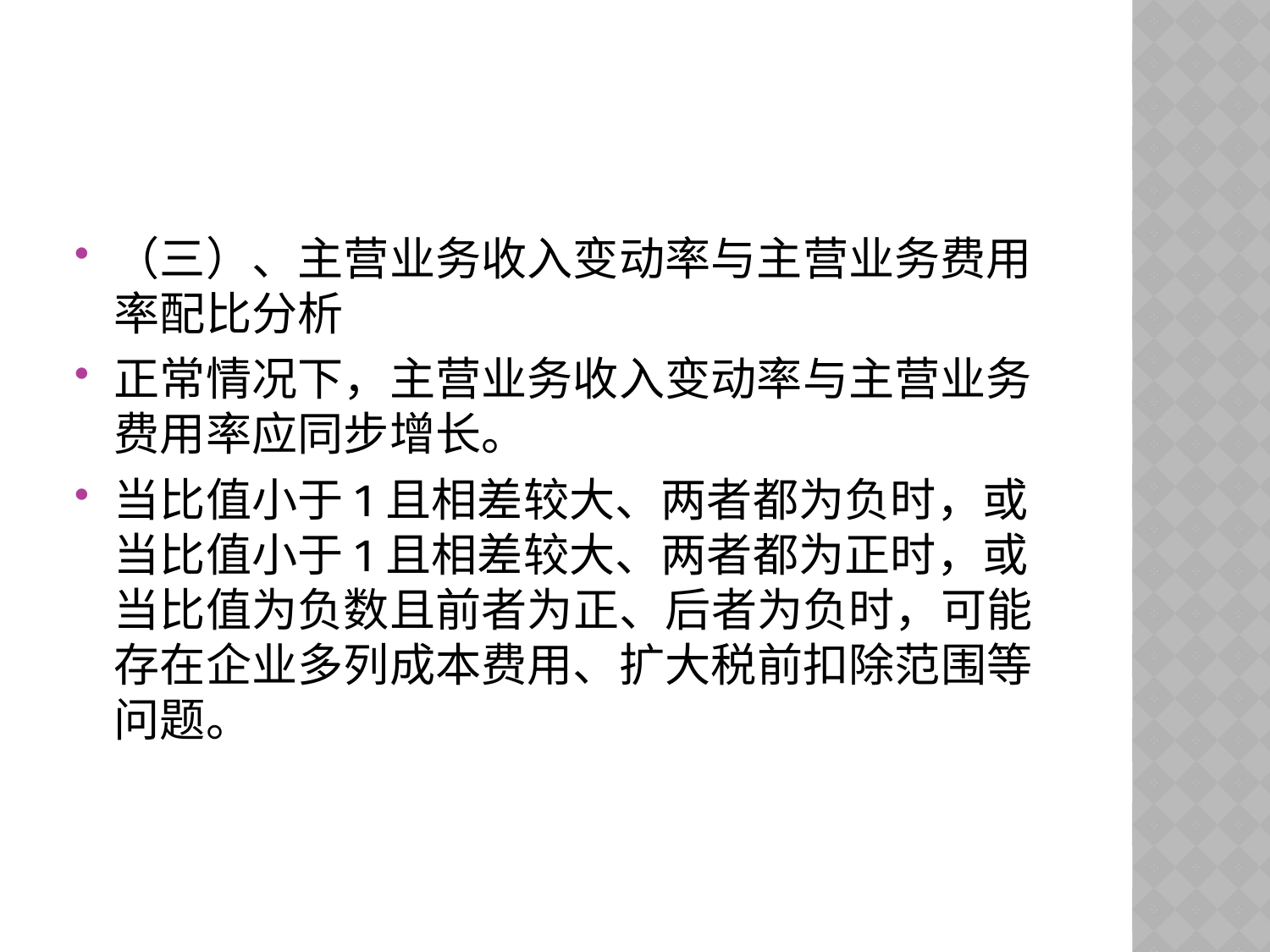

#
（三）、主营业务收入变动率与主营业务费用率配比分析
正常情况下，主营业务收入变动率与主营业务费用率应同步增长。
当比值小于1且相差较大、两者都为负时，或当比值小于1且相差较大、两者都为正时，或当比值为负数且前者为正、后者为负时，可能存在企业多列成本费用、扩大税前扣除范围等问题。